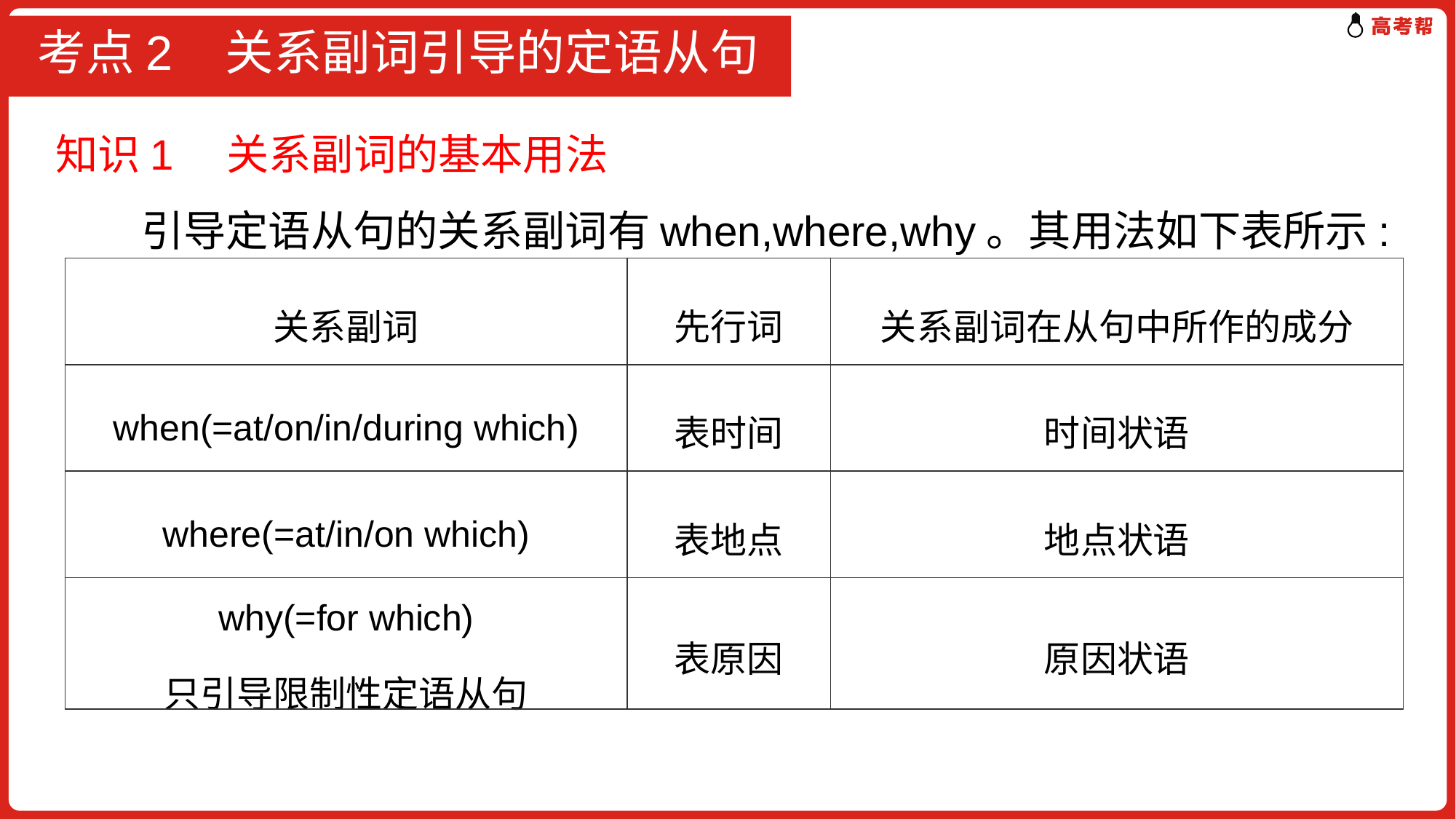

# 考点2   关系副词引导的定语从句
知识1　关系副词的基本用法
        引导定语从句的关系副词有when,where,why。其用法如下表所示:
| 关系副词 | 先行词 | 关系副词在从句中所作的成分 |
| --- | --- | --- |
| when(=at/on/in/during which) | 表时间 | 时间状语 |
| where(=at/in/on which) | 表地点 | 地点状语 |
| why(=for which) 只引导限制性定语从句 | 表原因 | 原因状语 |